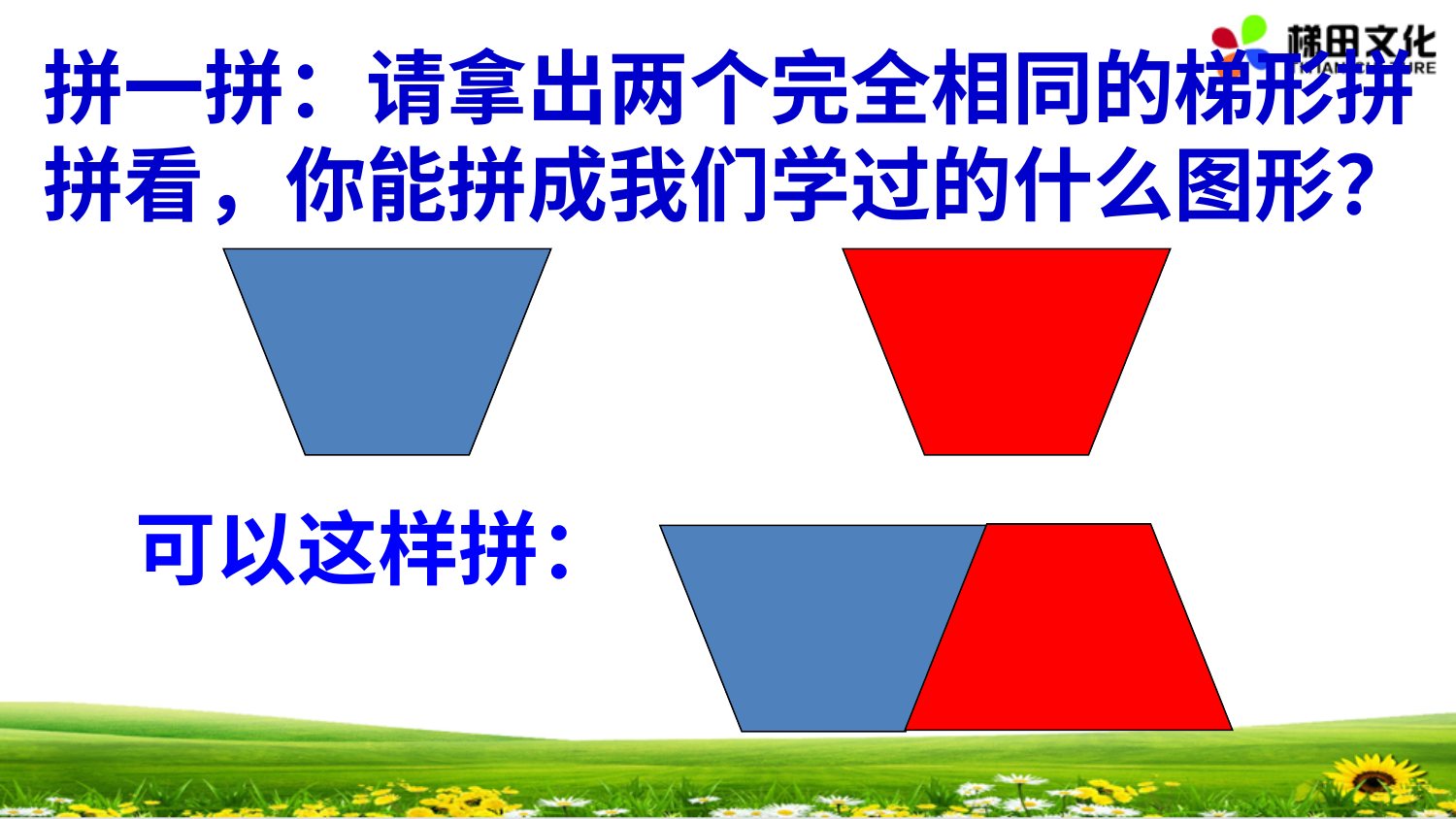

拼一拼：请拿出两个完全相同的梯形拼拼看，你能拼成我们学过的什么图形？

可以这样拼：